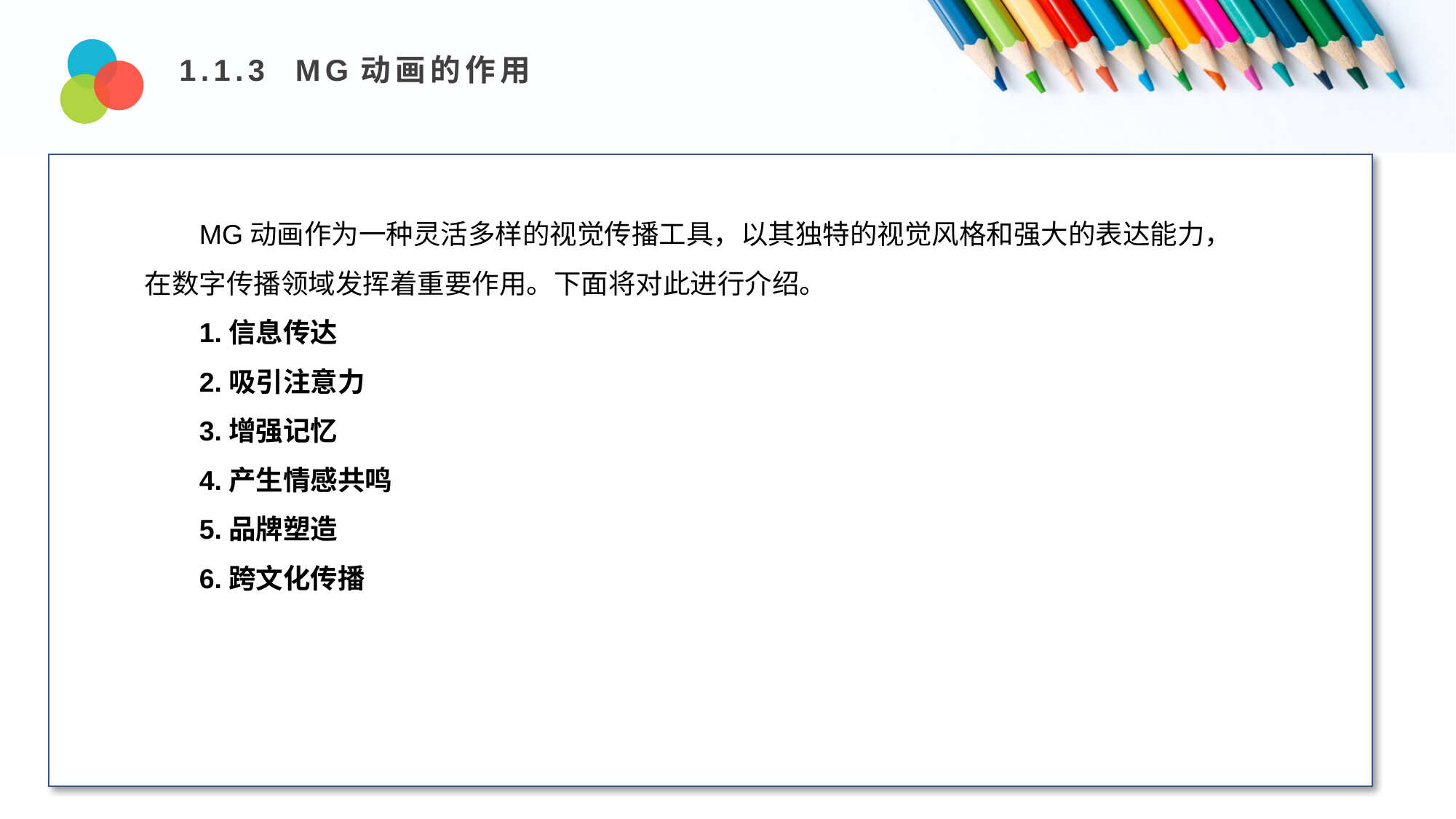

1.1.3  MG动画的作用
Design and Production
MG动画作为一种灵活多样的视觉传播工具，以其独特的视觉风格和强大的表达能力，在数字传播领域发挥着重要作用。下面将对此进行介绍。
1.信息传达
2.吸引注意力
3.增强记忆
4.产生情感共鸣
5.品牌塑造
6.跨文化传播